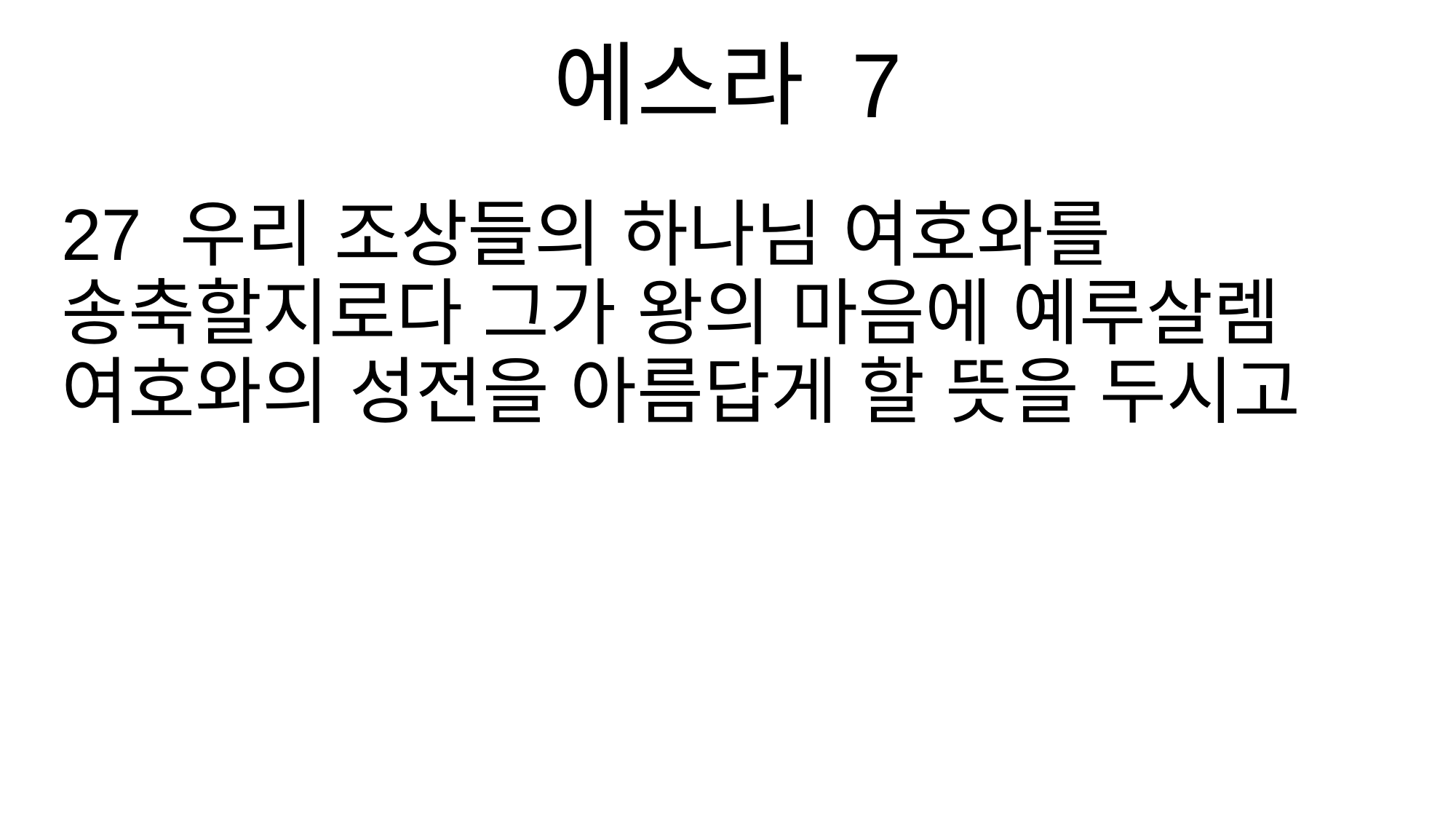

에스라 7
27 우리 조상들의 하나님 여호와를 송축할지로다 그가 왕의 마음에 예루살렘 여호와의 성전을 아름답게 할 뜻을 두시고